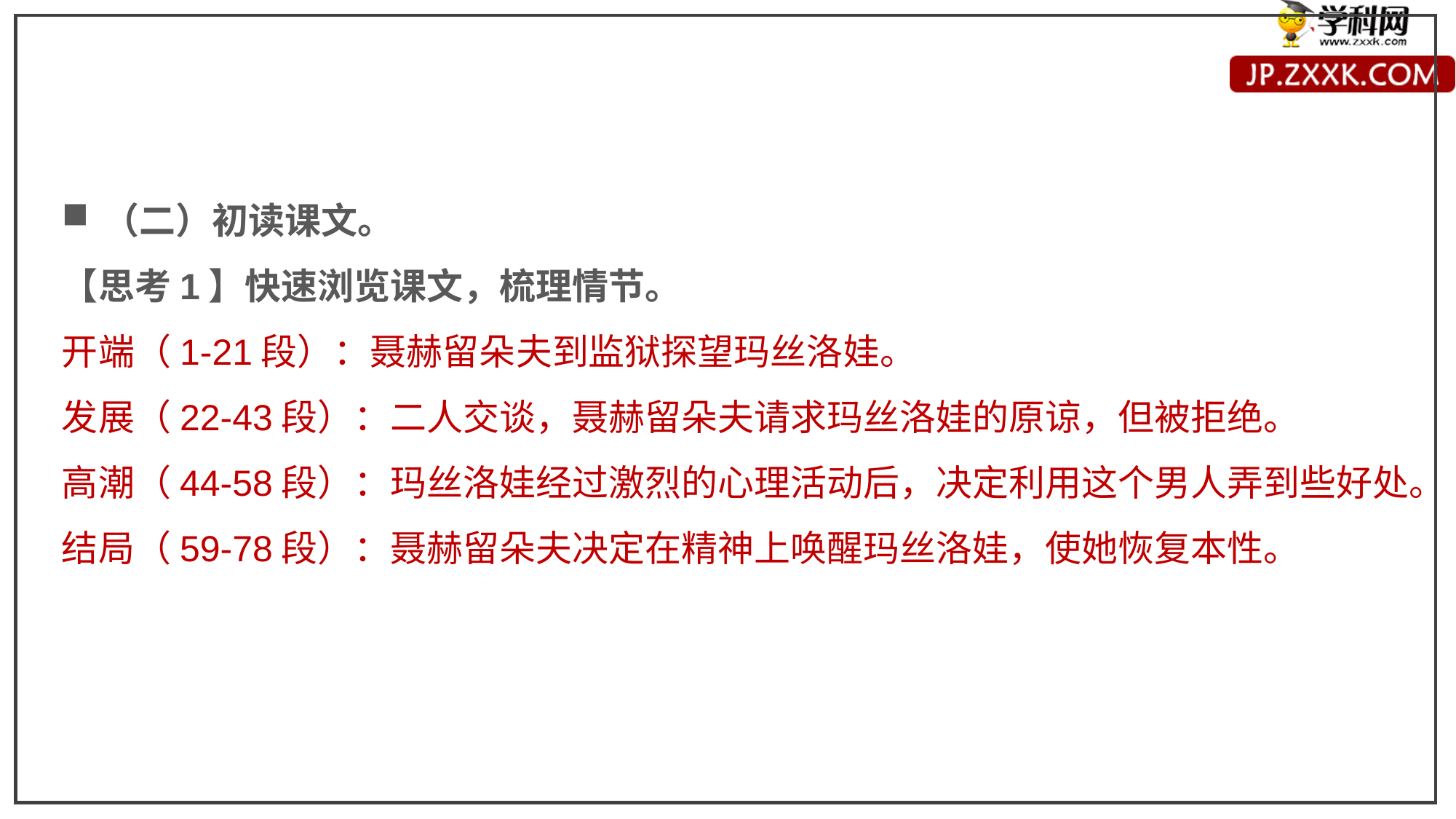

（二）初读课文。
【思考1】快速浏览课文，梳理情节。
开端（1-21段）：聂赫留朵夫到监狱探望玛丝洛娃。
发展（22-43段）：二人交谈，聂赫留朵夫请求玛丝洛娃的原谅，但被拒绝。
高潮（44-58段）：玛丝洛娃经过激烈的心理活动后，决定利用这个男人弄到些好处。
结局（59-78段）：聂赫留朵夫决定在精神上唤醒玛丝洛娃，使她恢复本性。